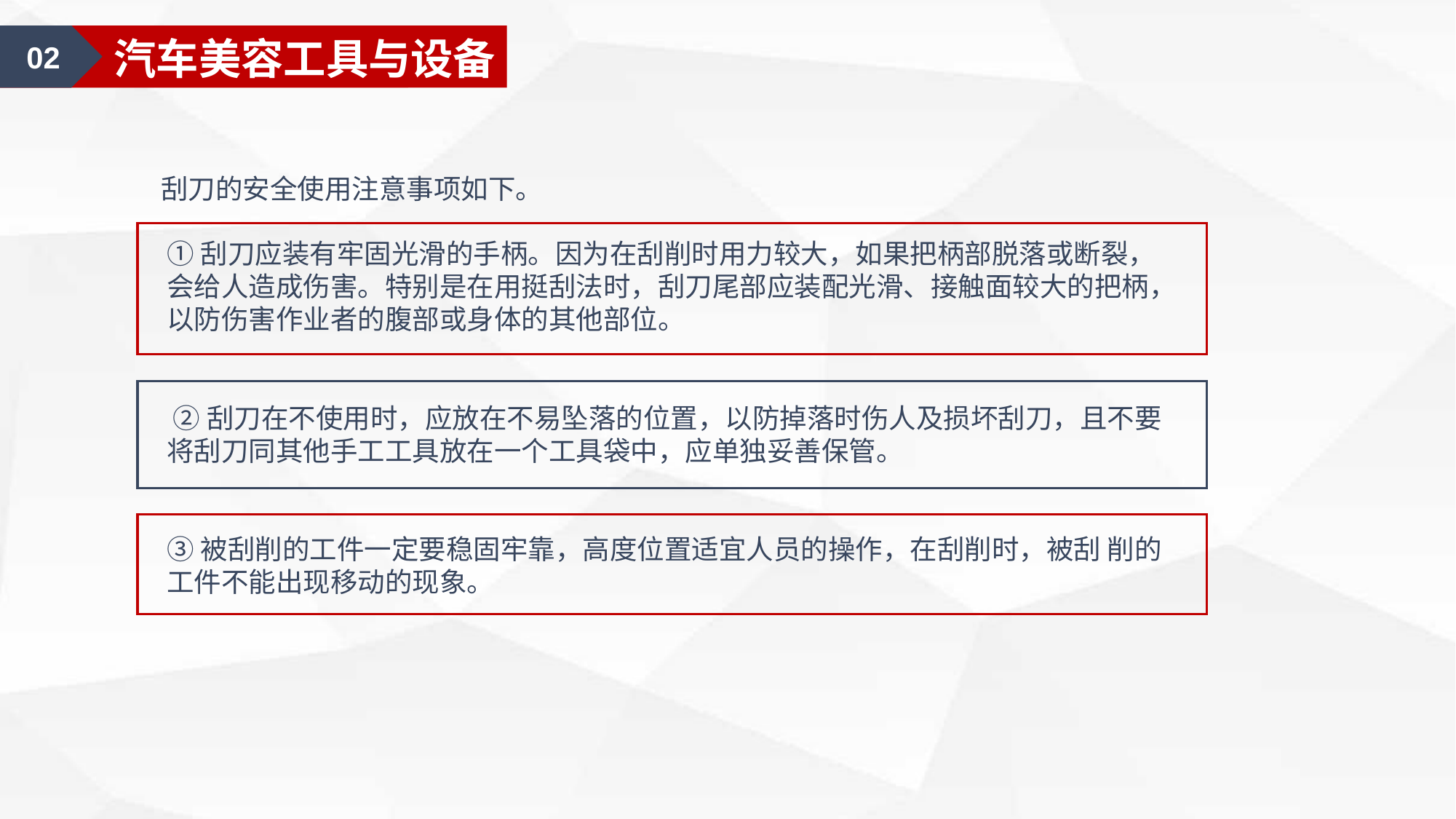

01
汽车美容认知

02
汽车美容工具与设备
 刮刀的安全使用注意事项如下。

①刮刀应装有牢固光滑的手柄。因为在刮削时用力较大，如果把柄部脱落或断裂，会给人造成伤害。特别是在用挺刮法时，刮刀尾部应装配光滑、接触面较大的把柄，以防伤害作业者的腹部或身体的其他部位。

 ②刮刀在不使用时，应放在不易坠落的位置，以防掉落时伤人及损坏刮刀，且不要将刮刀同其他手工工具放在一个工具袋中，应单独妥善保管。

③被刮削的工件一定要稳固牢靠，高度位置适宜人员的操作，在刮削时，被刮 削的工件不能出现移动的现象。